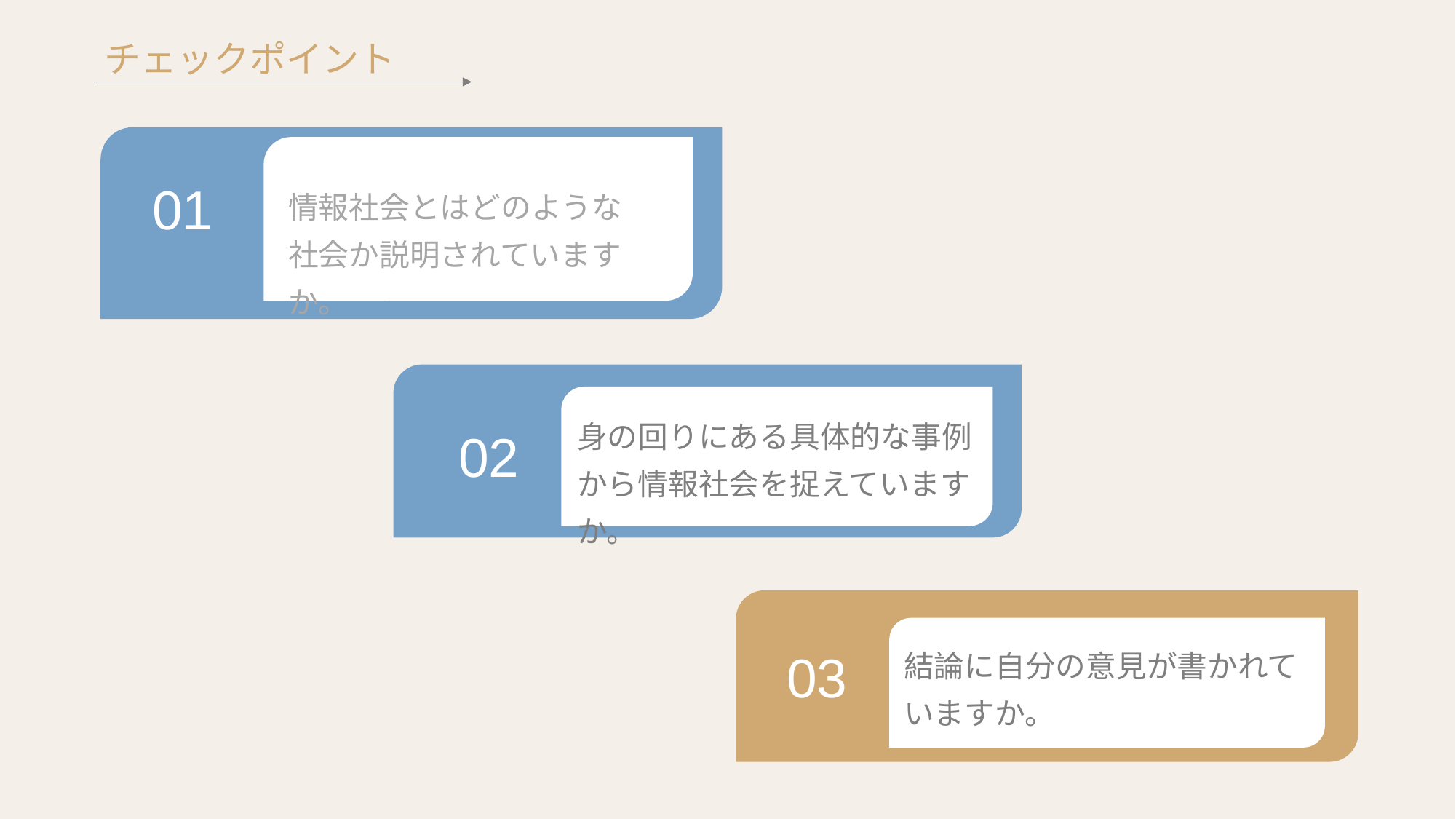

チェックポイント

情報社会とはどのような社会か説明されていますか。
01

身の回りにある具体的な事例から情報社会を捉えていますか。
02

結論に自分の意見が書かれていますか。
03